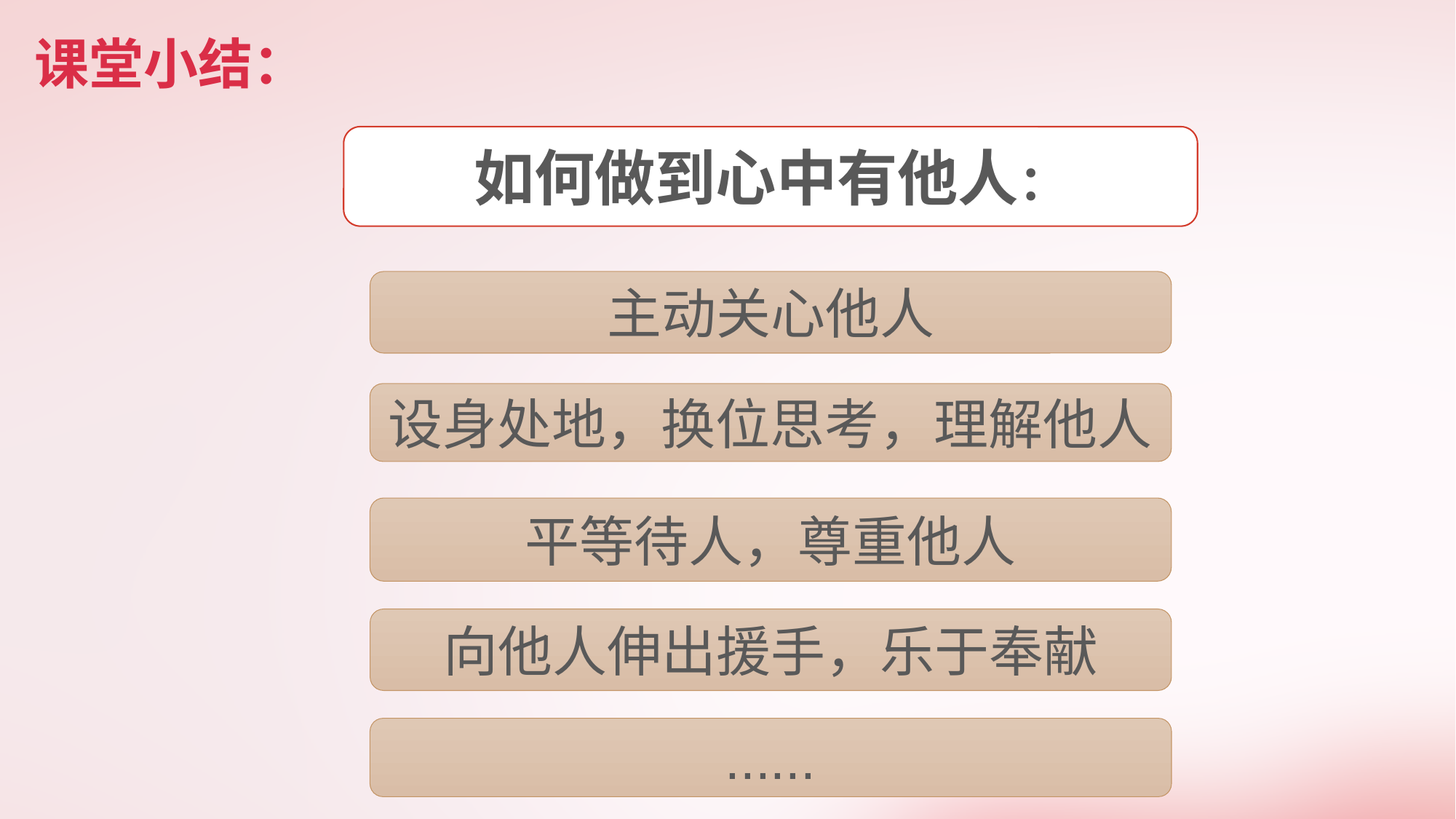

# 课堂小结：
如何做到心中有他人：
主动关心他人
设身处地，换位思考，理解他人
平等待人，尊重他人
向他人伸出援手，乐于奉献
......